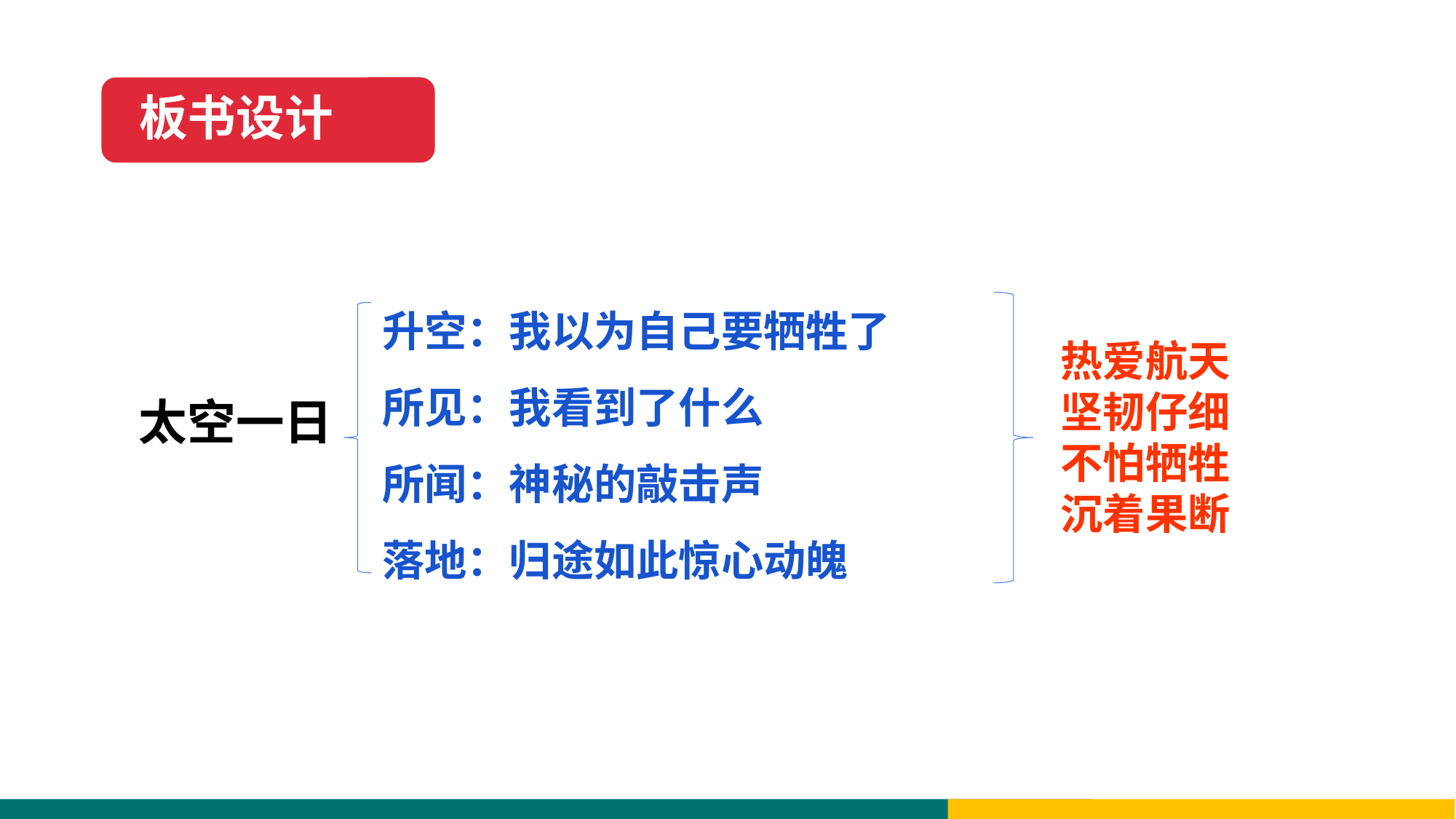

板书设计
升空：我以为自己要牺牲了
所见：我看到了什么
所闻：神秘的敲击声
落地：归途如此惊心动魄

热爱航天
坚韧仔细
不怕牺牲
沉着果断
太空一日